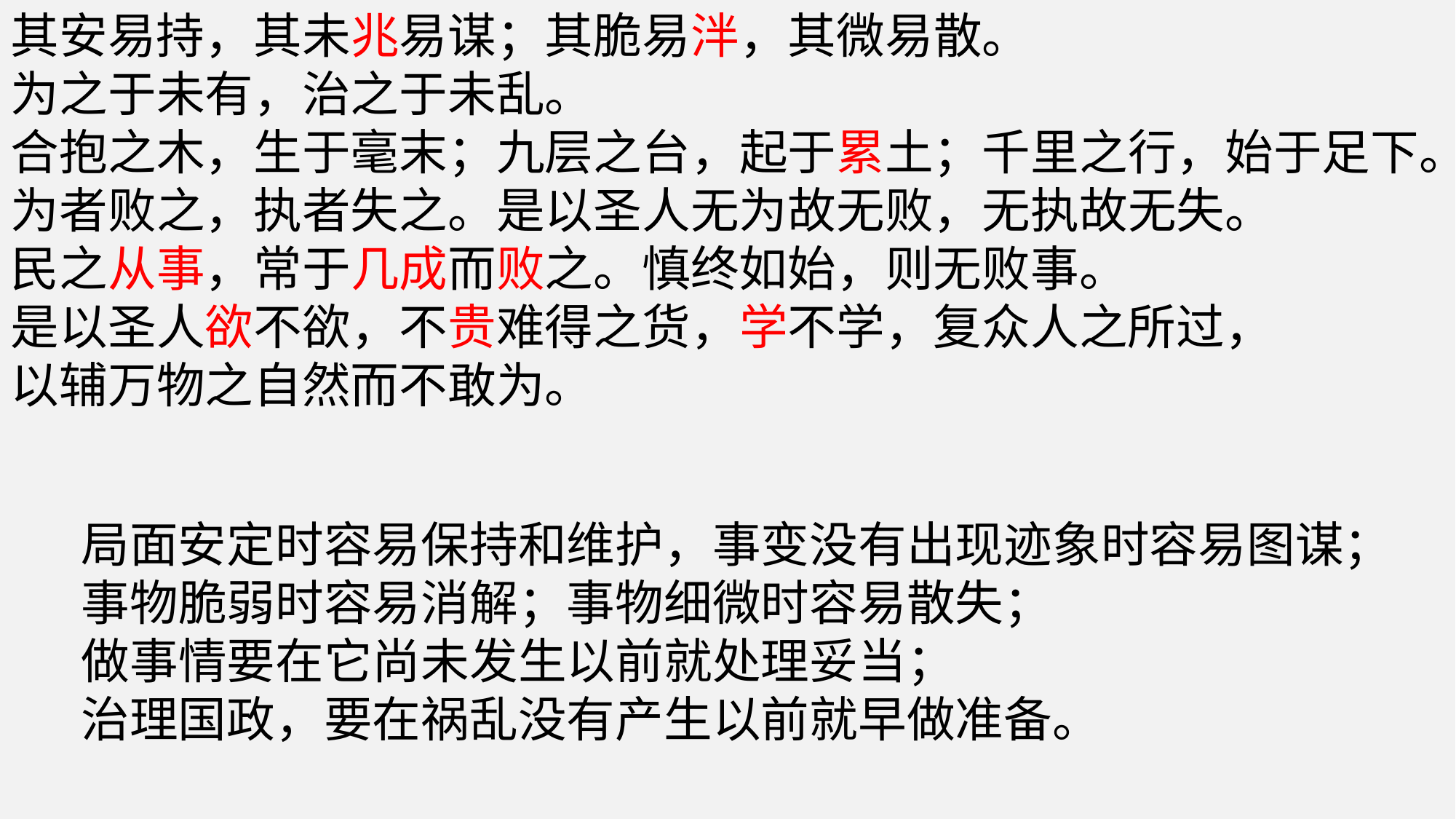

其安易持，其未兆易谋；其脆易泮，其微易散。
为之于未有，治之于未乱。
合抱之木，生于毫末；九层之台，起于累土；千里之行，始于足下。
为者败之，执者失之。是以圣人无为故无败，无执故无失。
民之从事，常于几成而败之。慎终如始，则无败事。
是以圣人欲不欲，不贵难得之货，学不学，复众人之所过，
以辅万物之自然而不敢为。
局面安定时容易保持和维护，事变没有出现迹象时容易图谋；
事物脆弱时容易消解；事物细微时容易散失；
做事情要在它尚未发生以前就处理妥当；
治理国政，要在祸乱没有产生以前就早做准备。